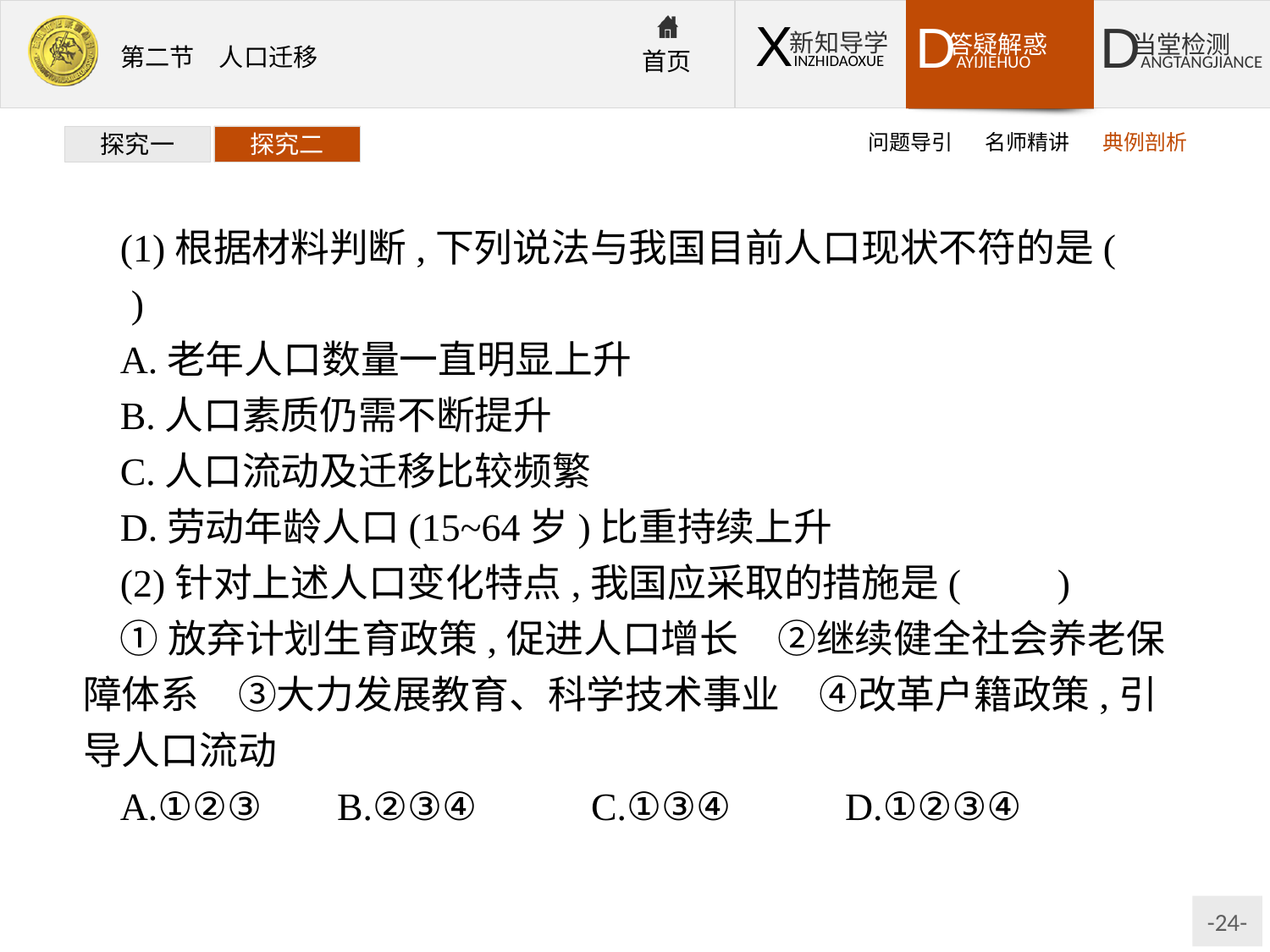

问题导引
名师精讲
典例剖析
探究一
探究二
(1)根据材料判断,下列说法与我国目前人口现状不符的是(　　)
A.老年人口数量一直明显上升
B.人口素质仍需不断提升
C.人口流动及迁移比较频繁
D.劳动年龄人口(15~64岁)比重持续上升
(2)针对上述人口变化特点,我国应采取的措施是(　　)
①放弃计划生育政策,促进人口增长　②继续健全社会养老保障体系　③大力发展教育、科学技术事业　④改革户籍政策,引导人口流动
A.①②③	B.②③④	C.①③④	D.①②③④